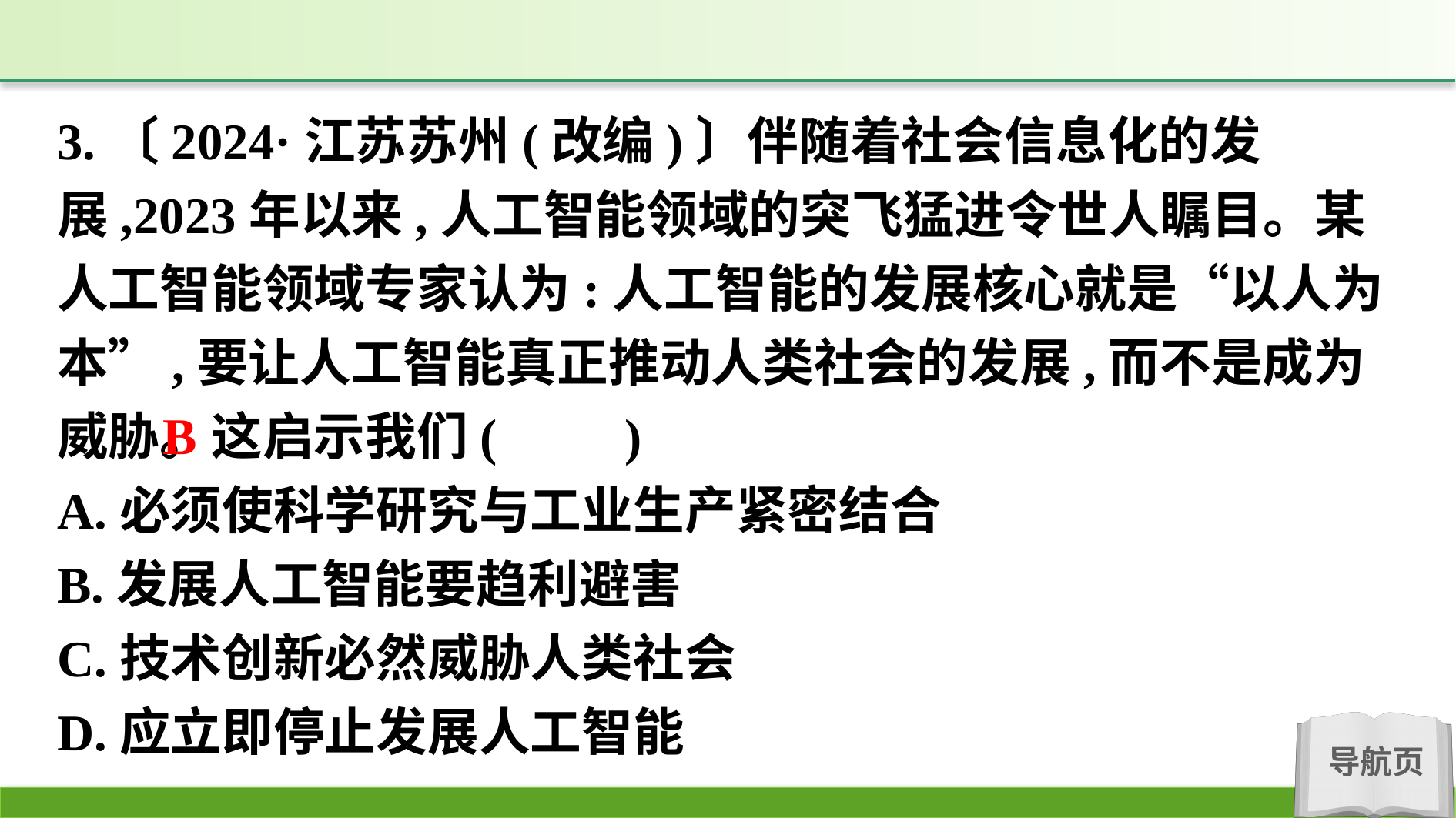

3.〔2024·江苏苏州(改编)〕伴随着社会信息化的发展,2023年以来,人工智能领域的突飞猛进令世人瞩目。某人工智能领域专家认为:人工智能的发展核心就是“以人为本”,要让人工智能真正推动人类社会的发展,而不是成为威胁。这启示我们(　　)
A.必须使科学研究与工业生产紧密结合
B.发展人工智能要趋利避害
C.技术创新必然威胁人类社会
D.应立即停止发展人工智能
B